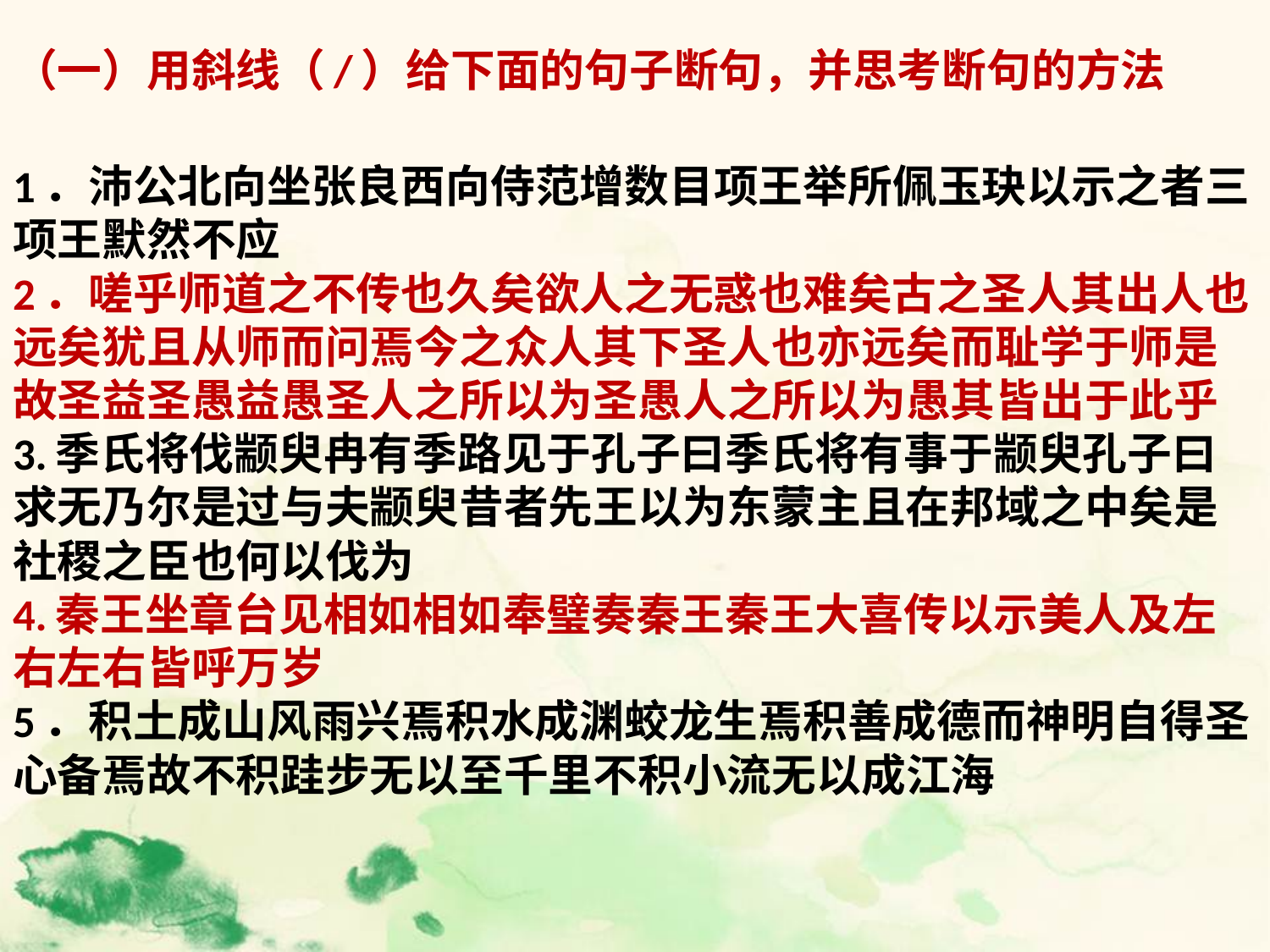

（一）用斜线（/）给下面的句子断句，并思考断句的方法
1．沛公北向坐张良西向侍范增数目项王举所佩玉玦以示之者三项王默然不应
2．嗟乎师道之不传也久矣欲人之无惑也难矣古之圣人其出人也远矣犹且从师而问焉今之众人其下圣人也亦远矣而耻学于师是故圣益圣愚益愚圣人之所以为圣愚人之所以为愚其皆出于此乎
3.季氏将伐颛臾冉有季路见于孔子曰季氏将有事于颛臾孔子曰求无乃尔是过与夫颛臾昔者先王以为东蒙主且在邦域之中矣是社稷之臣也何以伐为
4.秦王坐章台见相如相如奉璧奏秦王秦王大喜传以示美人及左右左右皆呼万岁
5．积土成山风雨兴焉积水成渊蛟龙生焉积善成德而神明自得圣心备焉故不积跬步无以至千里不积小流无以成江海
#